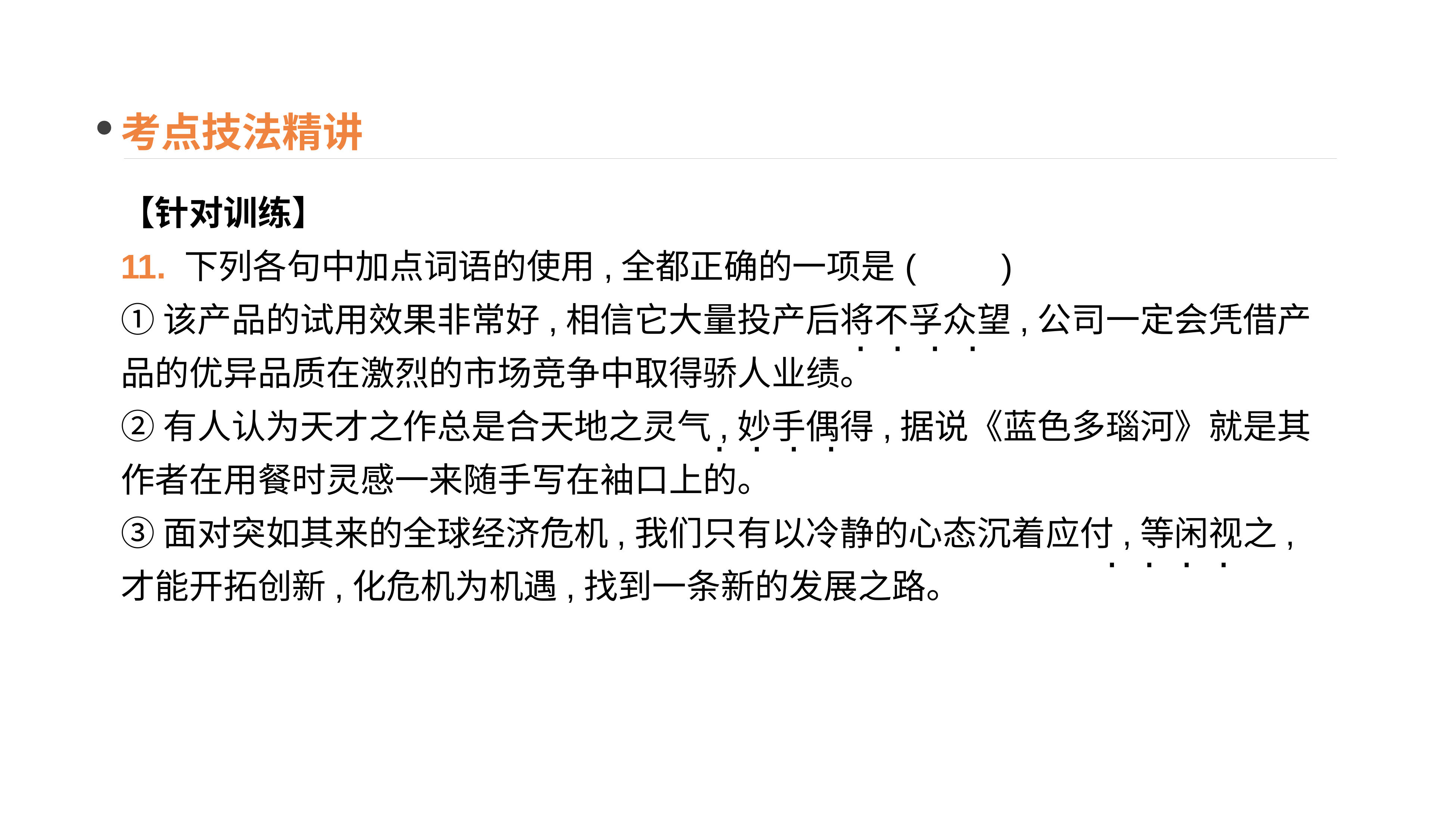

考点技法精讲

【针对训练】
11. 下列各句中加点词语的使用,全都正确的一项是 	(　　)
①该产品的试用效果非常好,相信它大量投产后将不孚众望,公司一定会凭借产品的优异品质在激烈的市场竞争中取得骄人业绩。
②有人认为天才之作总是合天地之灵气,妙手偶得,据说《蓝色多瑙河》就是其作者在用餐时灵感一来随手写在袖口上的。
③面对突如其来的全球经济危机,我们只有以冷静的心态沉着应付,等闲视之,才能开拓创新,化危机为机遇,找到一条新的发展之路。

·  ·  ·  ·
·  ·  ·  ·
·  ·  ·  ·